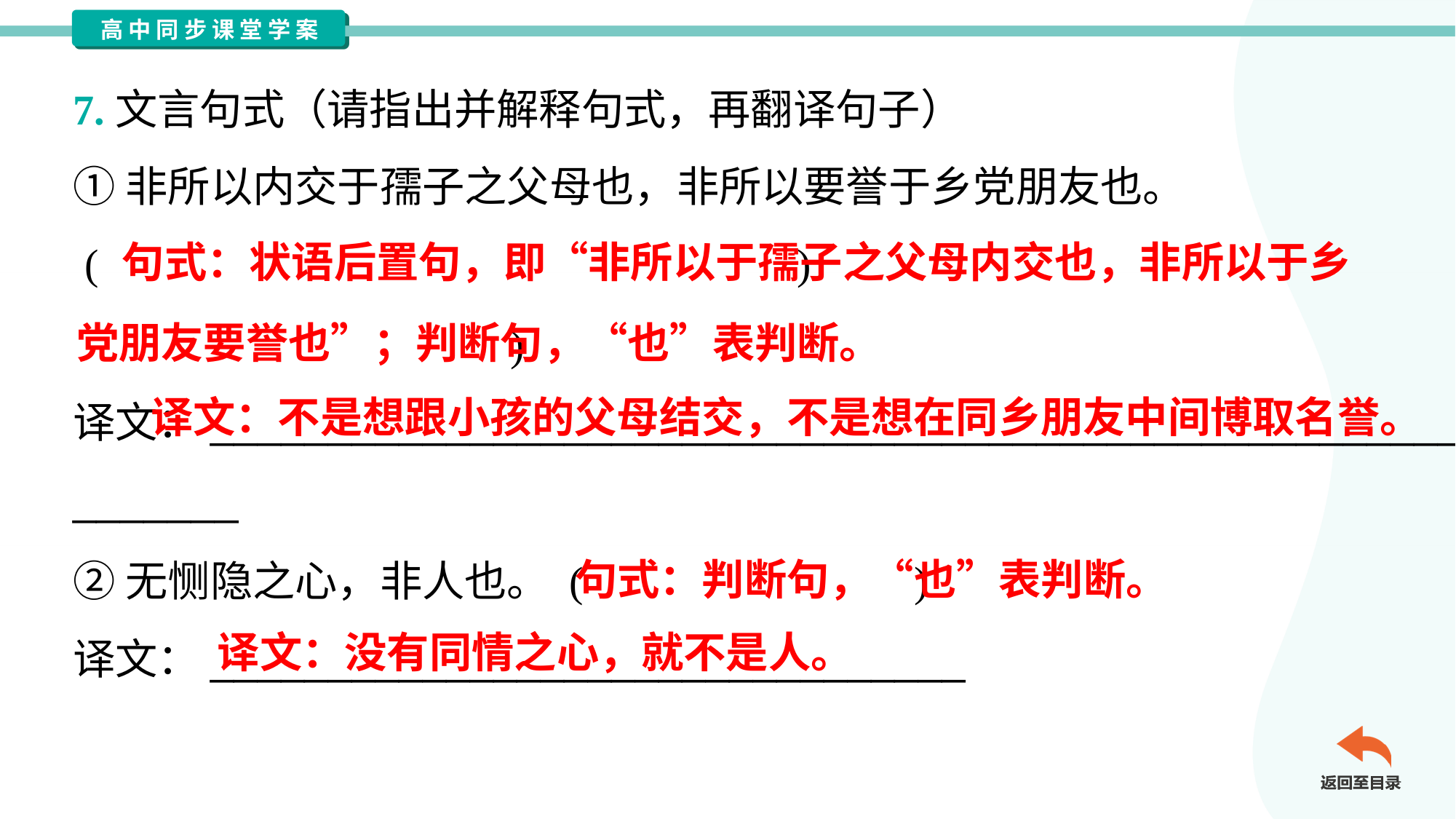

7.文言句式（请指出并解释句式，再翻译句子）
①非所以内交于孺子之父母也，非所以要誉于乡党朋友也。
 (                                                           )
句式：状语后置句，即“非所以于孺子之父母内交也，非所以于乡
                                     )
译文：_______________________________________________________
_______
党朋友要誉也”；判断句，“也”表判断。
       译文：不是想跟小孩的父母结交，不是想在同乡朋友中间博取名誉。
②无恻隐之心，非人也。 (                            )
译文：________________________________
句式：判断句，“也”表判断。
译文：没有同情之心，就不是人。